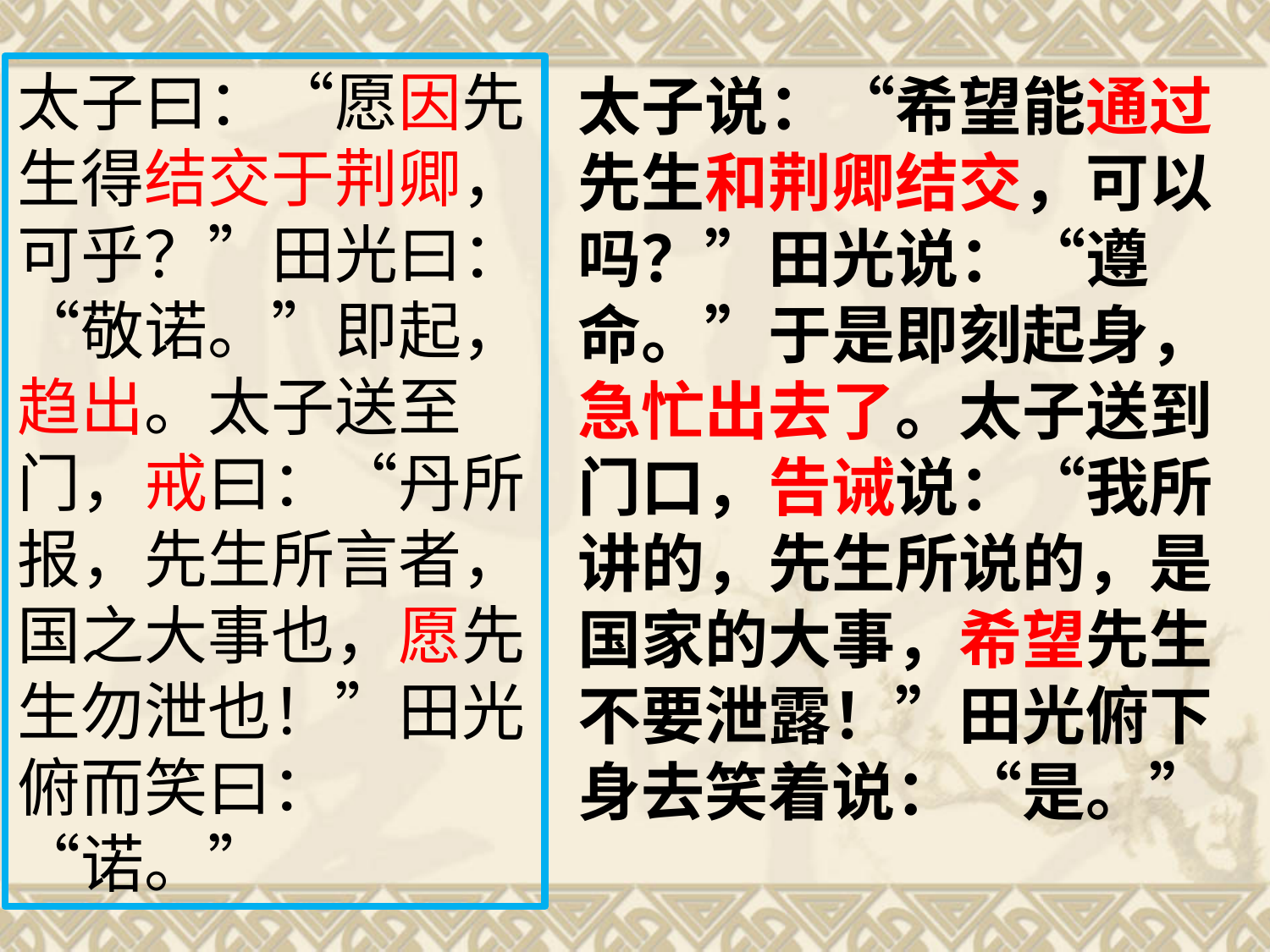

太子曰：“愿因先生得结交于荆卿，可乎？”田光曰：“敬诺。”即起，趋出。太子送至门，戒曰：“丹所报，先生所言者，国之大事也，愿先生勿泄也！”田光俯而笑曰：“诺。”
太子说：“希望能通过先生和荆卿结交，可以吗？”田光说：“遵命。”于是即刻起身，急忙出去了。太子送到门口，告诫说：“我所讲的，先生所说的，是国家的大事，希望先生不要泄露！”田光俯下身去笑着说：“是。”